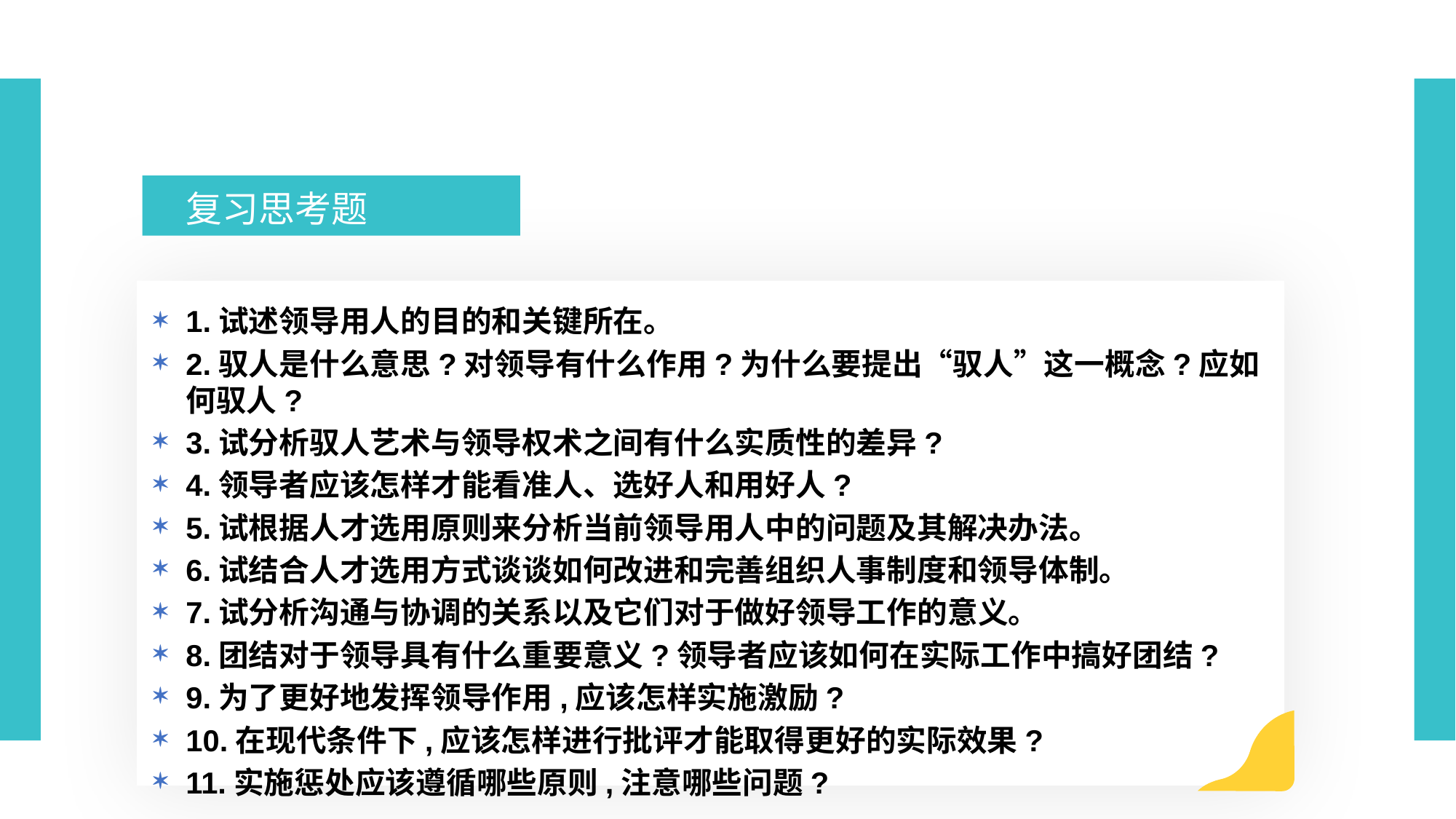

复习思考题

1.试述领导用人的目的和关键所在。
2.驭人是什么意思?对领导有什么作用?为什么要提出“驭人”这一概念?应如何驭人?
3.试分析驭人艺术与领导权术之间有什么实质性的差异?
4.领导者应该怎样才能看准人、选好人和用好人?
5.试根据人才选用原则来分析当前领导用人中的问题及其解决办法。
6.试结合人才选用方式谈谈如何改进和完善组织人事制度和领导体制。
7.试分析沟通与协调的关系以及它们对于做好领导工作的意义。
8.团结对于领导具有什么重要意义?领导者应该如何在实际工作中搞好团结?
9.为了更好地发挥领导作用,应该怎样实施激励?
10.在现代条件下,应该怎样进行批评才能取得更好的实际效果?
11.实施惩处应该遵循哪些原则,注意哪些问题?